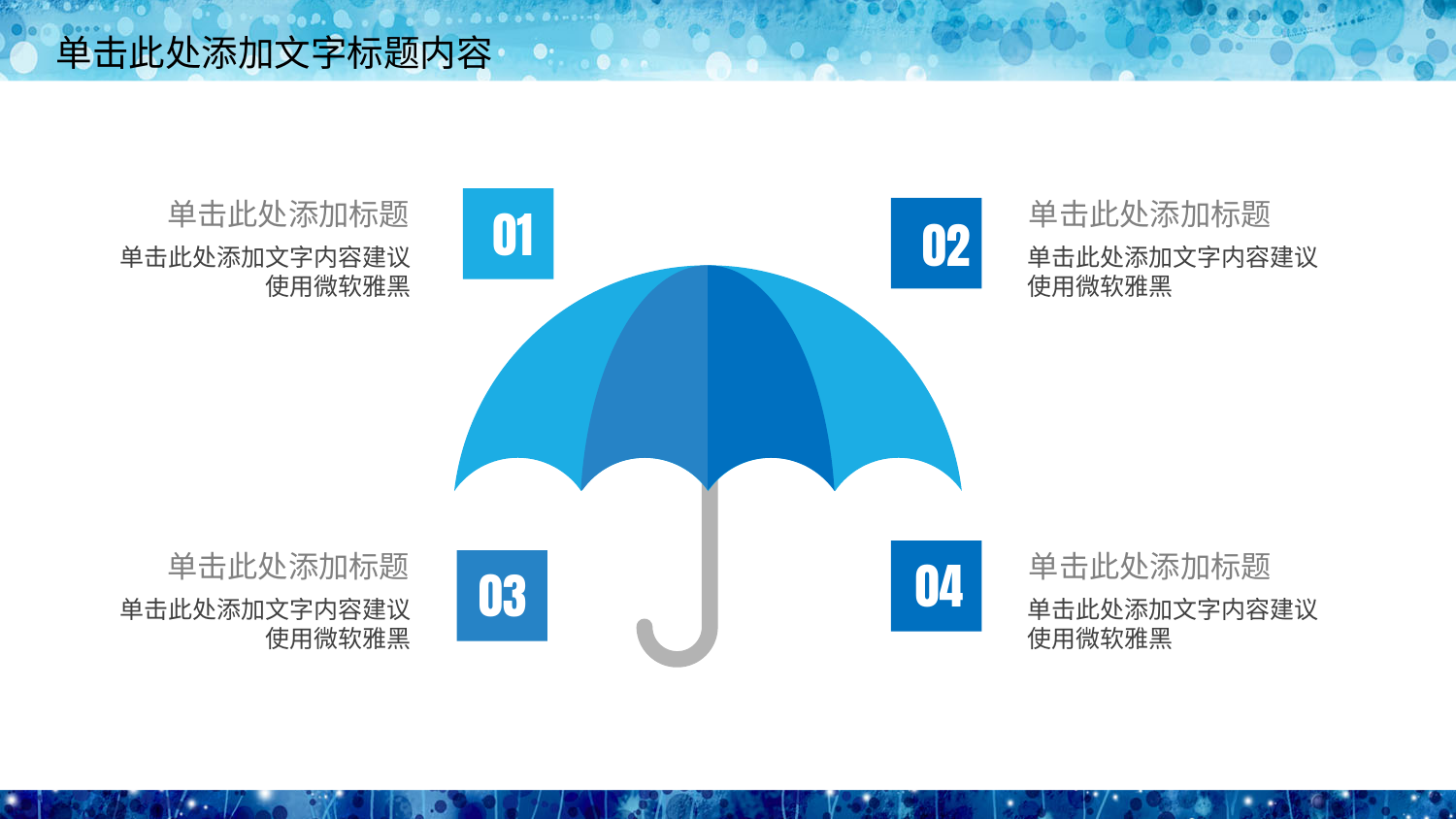

单击此处添加标题

01
单击此处添加文字内容建议使用微软雅黑
单击此处添加标题

02
单击此处添加文字内容建议使用微软雅黑

单击此处添加标题

03
单击此处添加文字内容建议使用微软雅黑

单击此处添加标题
04
单击此处添加文字内容建议使用微软雅黑